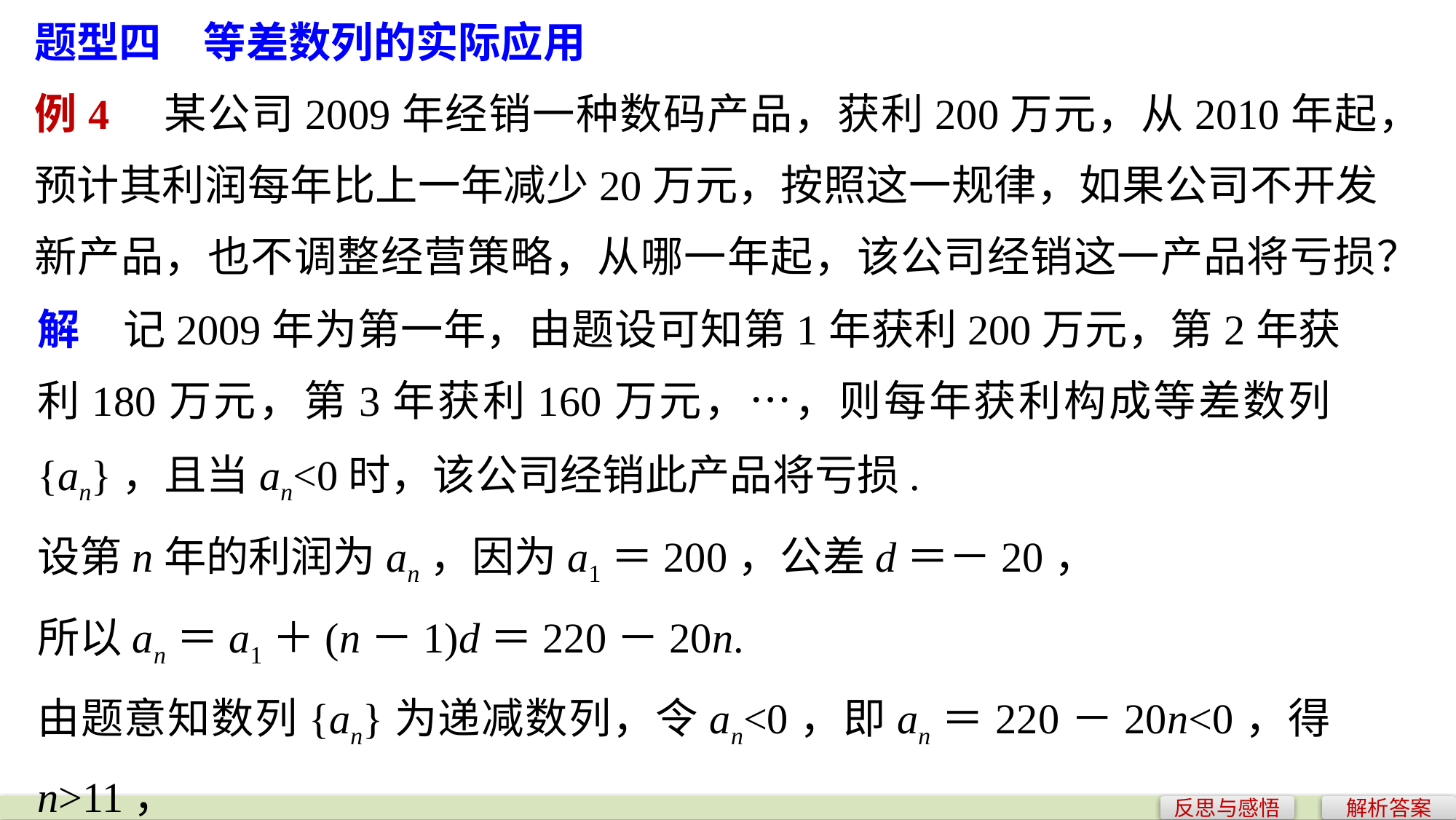

题型四　等差数列的实际应用
例4　某公司2009年经销一种数码产品，获利200万元，从2010年起，预计其利润每年比上一年减少20万元，按照这一规律，如果公司不开发新产品，也不调整经营策略，从哪一年起，该公司经销这一产品将亏损？
解　记2009年为第一年，由题设可知第1年获利200万元，第2年获利180万元，第3年获利160万元，…，则每年获利构成等差数列{an}，且当an<0时，该公司经销此产品将亏损.
设第n年的利润为an，因为a1＝200，公差d＝－20，
所以an＝a1＋(n－1)d＝220－20n.
由题意知数列{an}为递减数列，令an<0，即an＝220－20n<0，得n>11，
即从第12年起，也就是从2020年开始，该公司经销此产品将亏损.
反思与感悟
解析答案